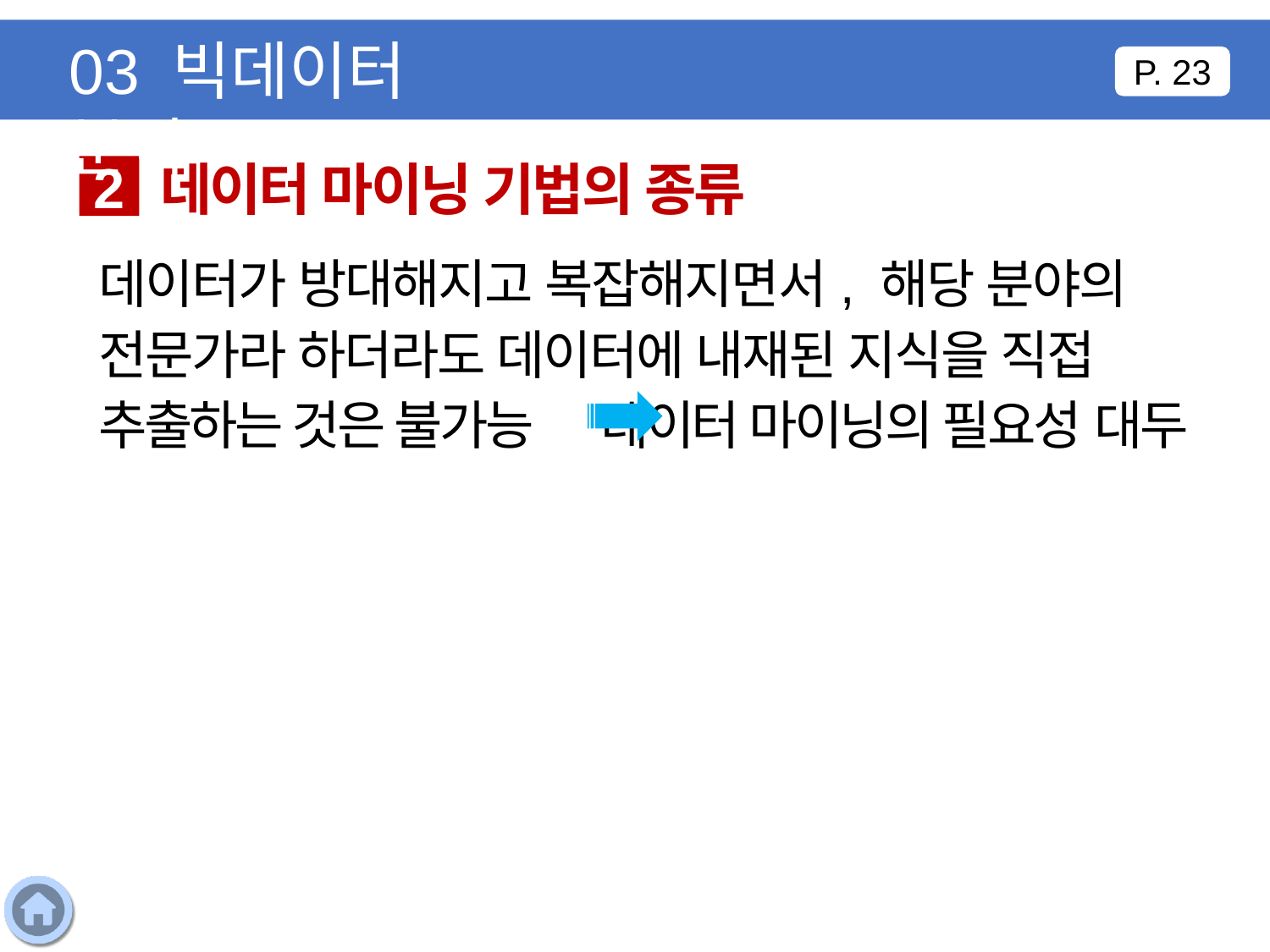

03 빅데이터 분석
P. 23
데이터 마이닝 기법의 종류
2
데이터가 방대해지고 복잡해지면서, 해당 분야의 전문가라 하더라도 데이터에 내재된 지식을 직접 추출하는 것은 불가능      데이터 마이닝의 필요성 대두